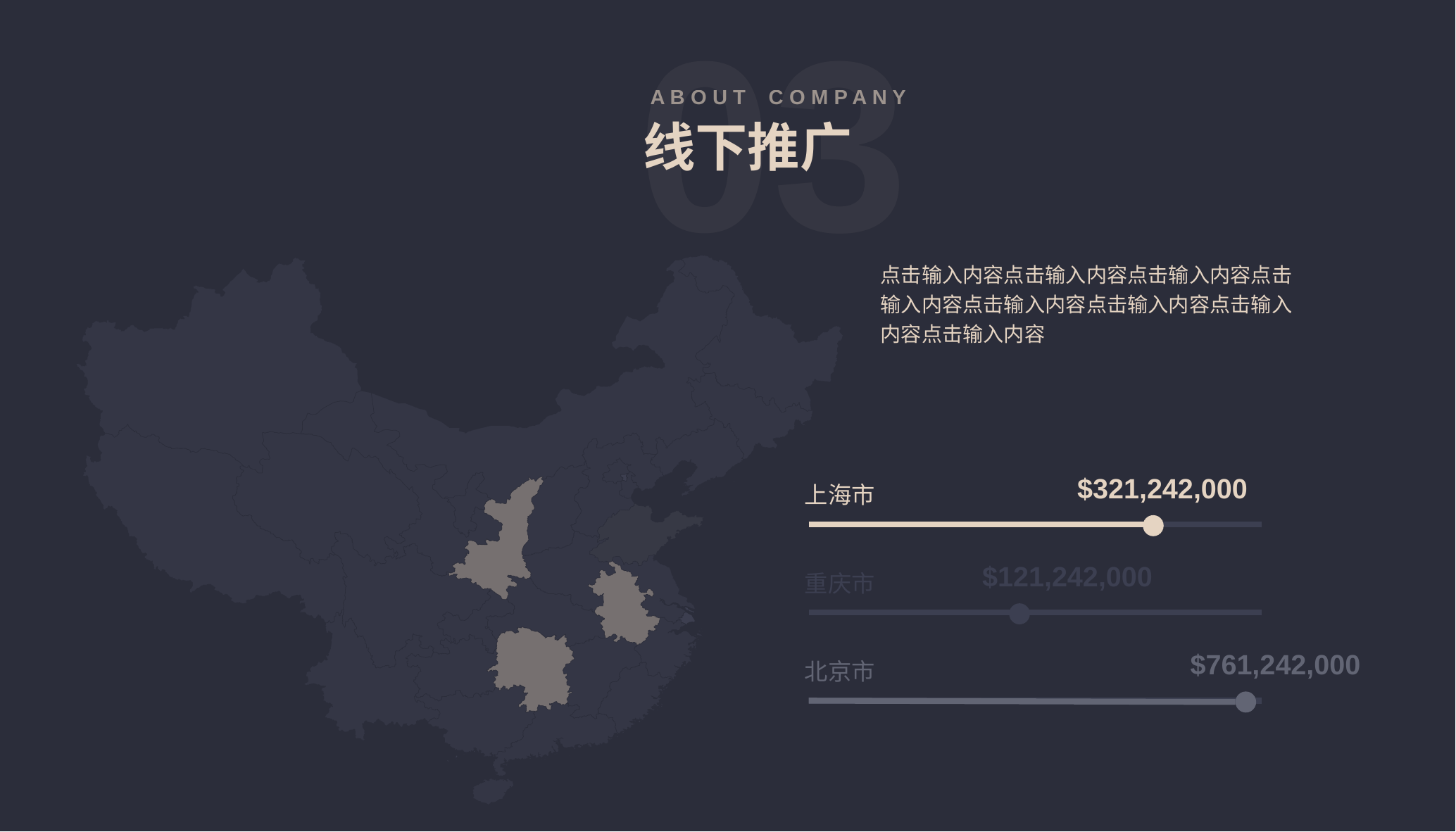

03
A B O U T    C O M P A N Y
线下推广
点击输入内容点击输入内容点击输入内容点击输入内容点击输入内容点击输入内容点击输入内容点击输入内容

$321,242,000
上海市

$121,242,000
重庆市

$761,242,000
北京市